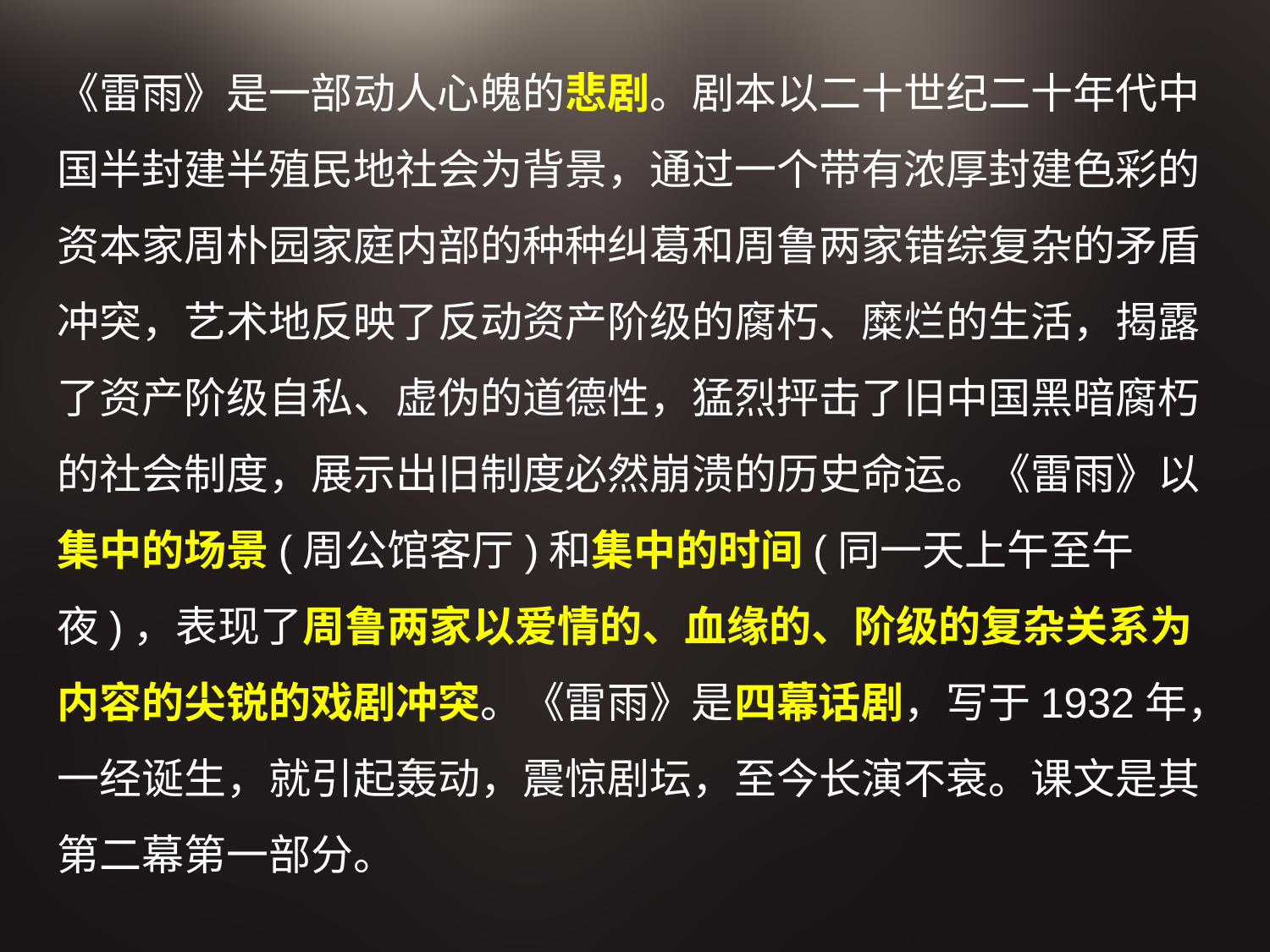

《雷雨》是一部动人心魄的悲剧。剧本以二十世纪二十年代中国半封建半殖民地社会为背景，通过一个带有浓厚封建色彩的资本家周朴园家庭内部的种种纠葛和周鲁两家错综复杂的矛盾冲突，艺术地反映了反动资产阶级的腐朽、糜烂的生活，揭露了资产阶级自私、虚伪的道德性，猛烈抨击了旧中国黑暗腐朽的社会制度，展示出旧制度必然崩溃的历史命运。《雷雨》以集中的场景(周公馆客厅)和集中的时间(同一天上午至午夜)，表现了周鲁两家以爱情的、血缘的、阶级的复杂关系为内容的尖锐的戏剧冲突。《雷雨》是四幕话剧，写于1932年，一经诞生，就引起轰动，震惊剧坛，至今长演不衰。课文是其第二幕第一部分。